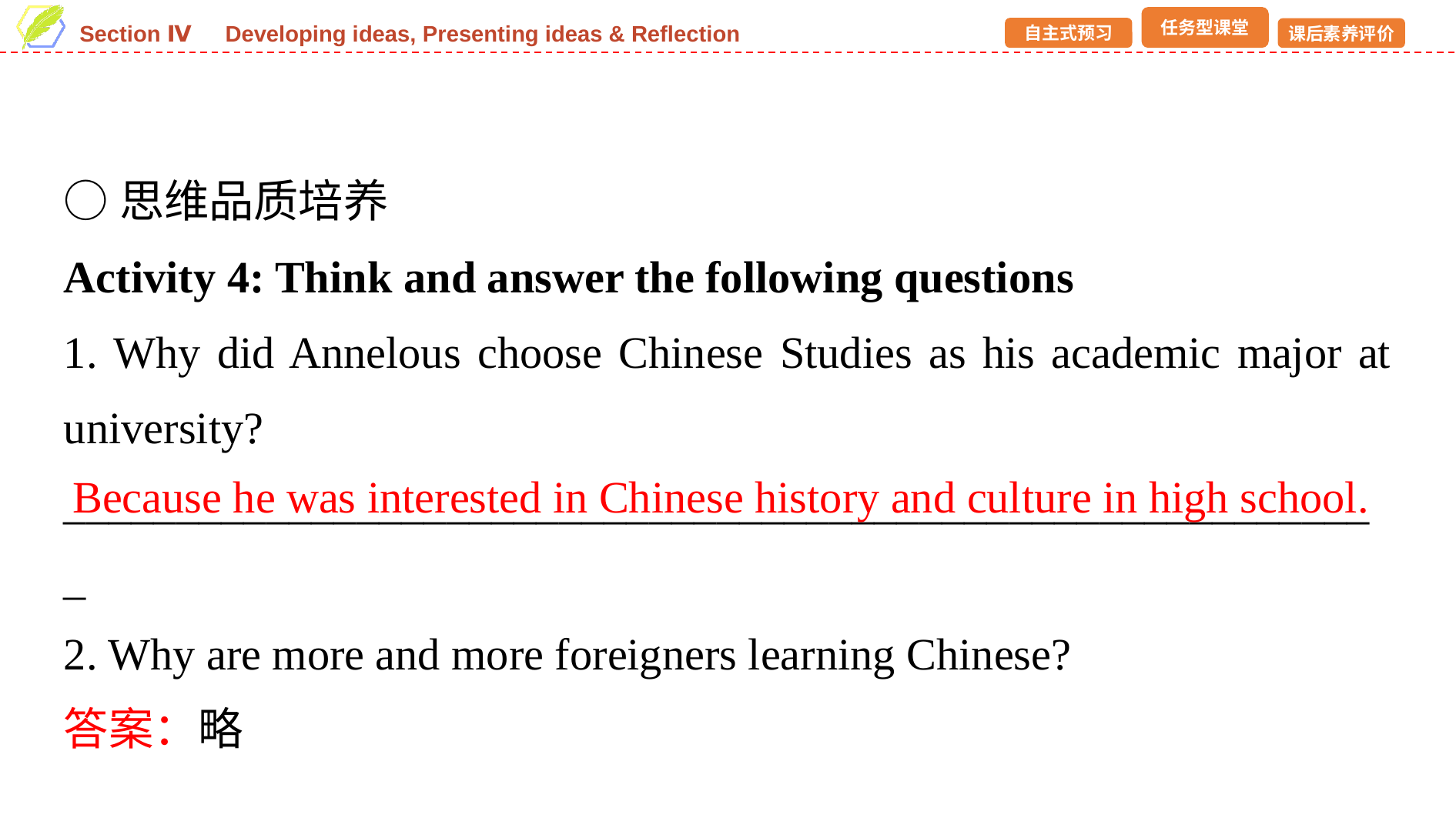

○思维品质培养
Activity 4: Think and answer the following questions
1. Why did Annelous choose Chinese Studies as his academic major at university?
___________________________________________________________
2. Why are more and more foreigners learning Chinese?
答案：略
Because he was interested in Chinese history and culture in high school.